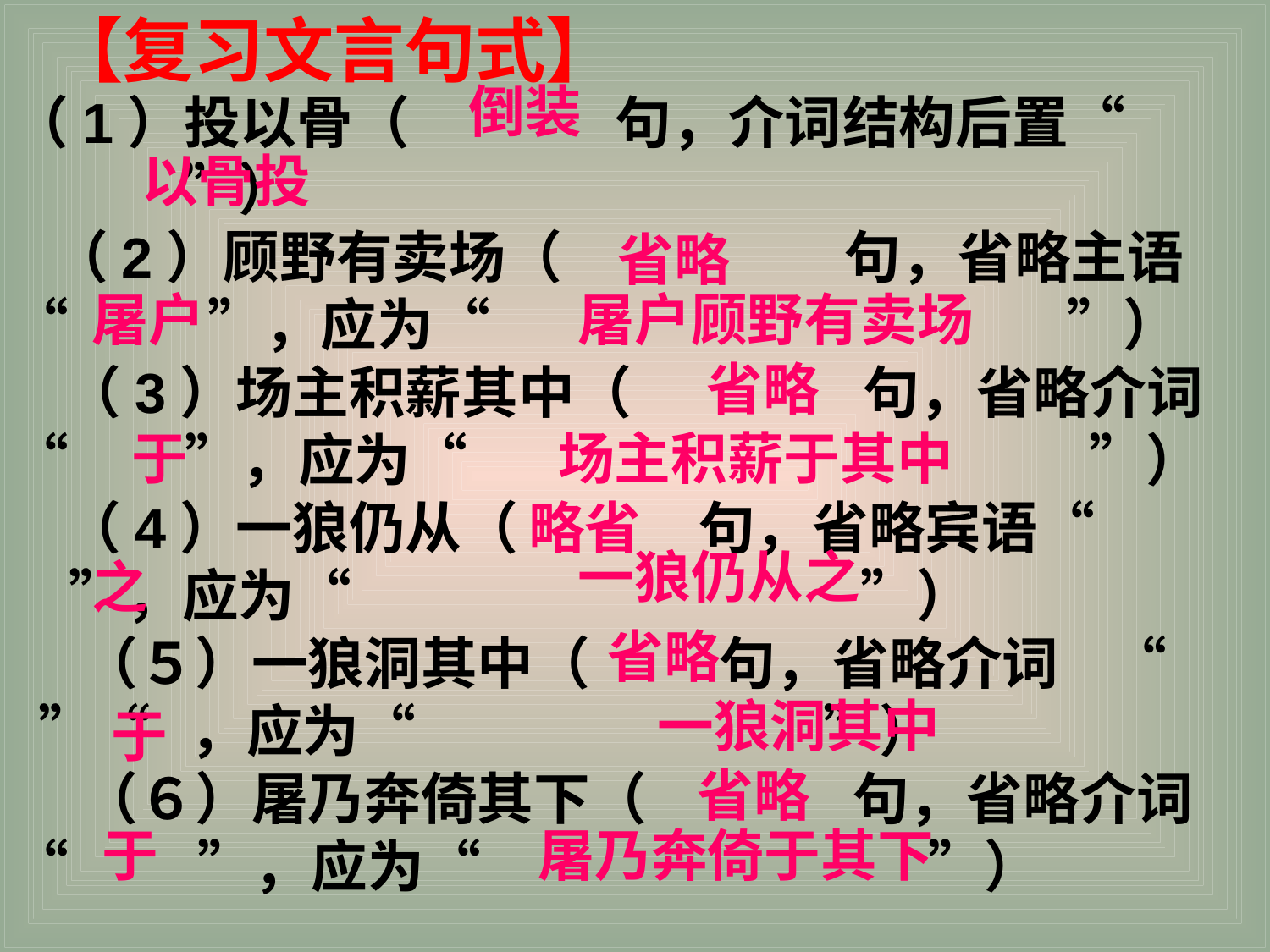

【复习文言句式】
倒装
（1）投以骨（                句，介词结构后置“    　　　　”）
  （2）顾野有卖场（　　　　　句，省略主语“　  　”，应为“              　　　　　　　”）
   （3）场主积薪其中（                  句，省略介词“         ”，应为“　　　　　　　　　　　”）
   （4）一狼仍从（              句，省略宾语“　　”，应为“　　　　　　　　　”）
　 （５）一狼洞其中（          句，省略介词    “          ”“   ，应为“             　 　　　”）
　 （６）屠乃奔倚其下（                句，省略介词 “          ”，应为“    　　　　　　　”）
以骨投
省略
屠户
屠户顾野有卖场
省略
于
场主积薪于其中
略省
一狼仍从之
之
省略
一狼洞其中
于
省略
于
屠乃奔倚于其下